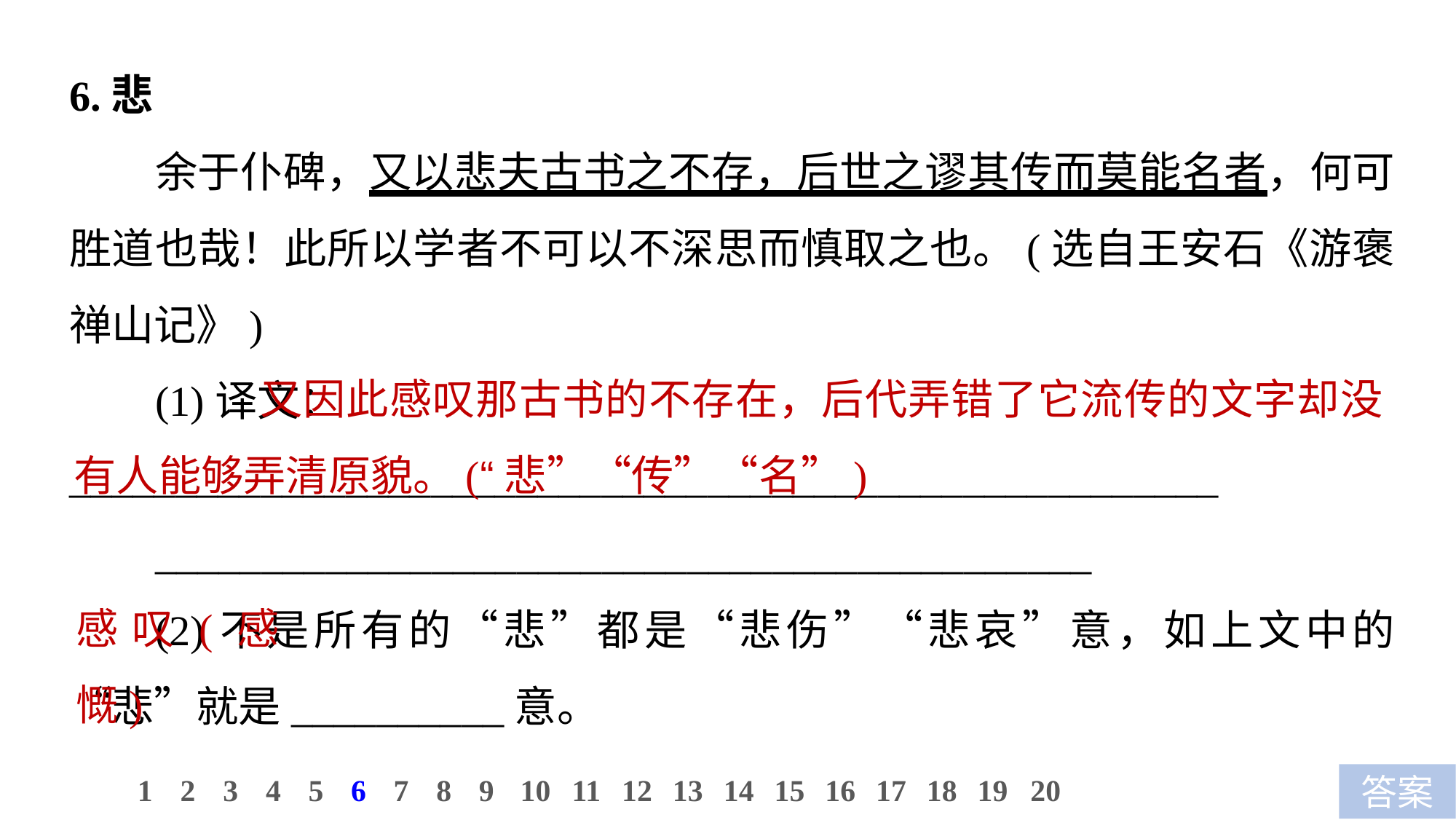

6.悲
余于仆碑，又以悲夫古书之不存，后世之谬其传而莫能名者，何可胜道也哉！此所以学者不可以不深思而慎取之也。(选自王安石《游褒禅山记》)
(1)译文：______________________________________________________
____________________________________________
(2)不是所有的“悲”都是“悲伤”“悲哀”意，如上文中的“悲”就是__________意。
                 又因此感叹那古书的不存在，后代弄错了它流传的文字却没有人能够弄清原貌。(“悲”“传”“名”)
感叹(感慨)
10
1
2
3
4
5
6
7
8
9
11
12
13
14
15
16
17
18
19
20
答案